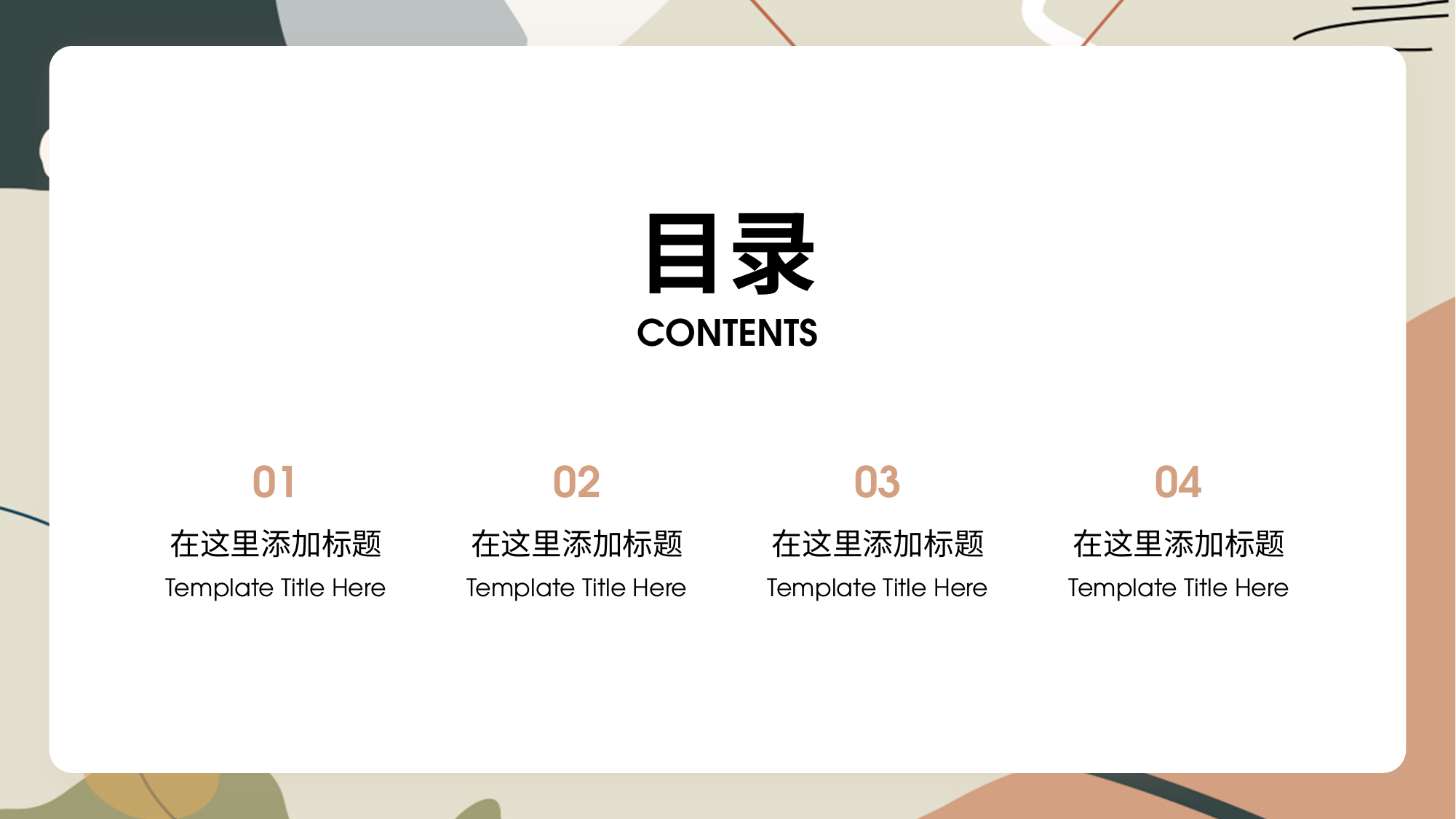

目录
CONTENTS
01
在这里添加标题
Template Title Here
02
在这里添加标题
Template Title Here
03
在这里添加标题
Template Title Here
04
在这里添加标题
Template Title Here